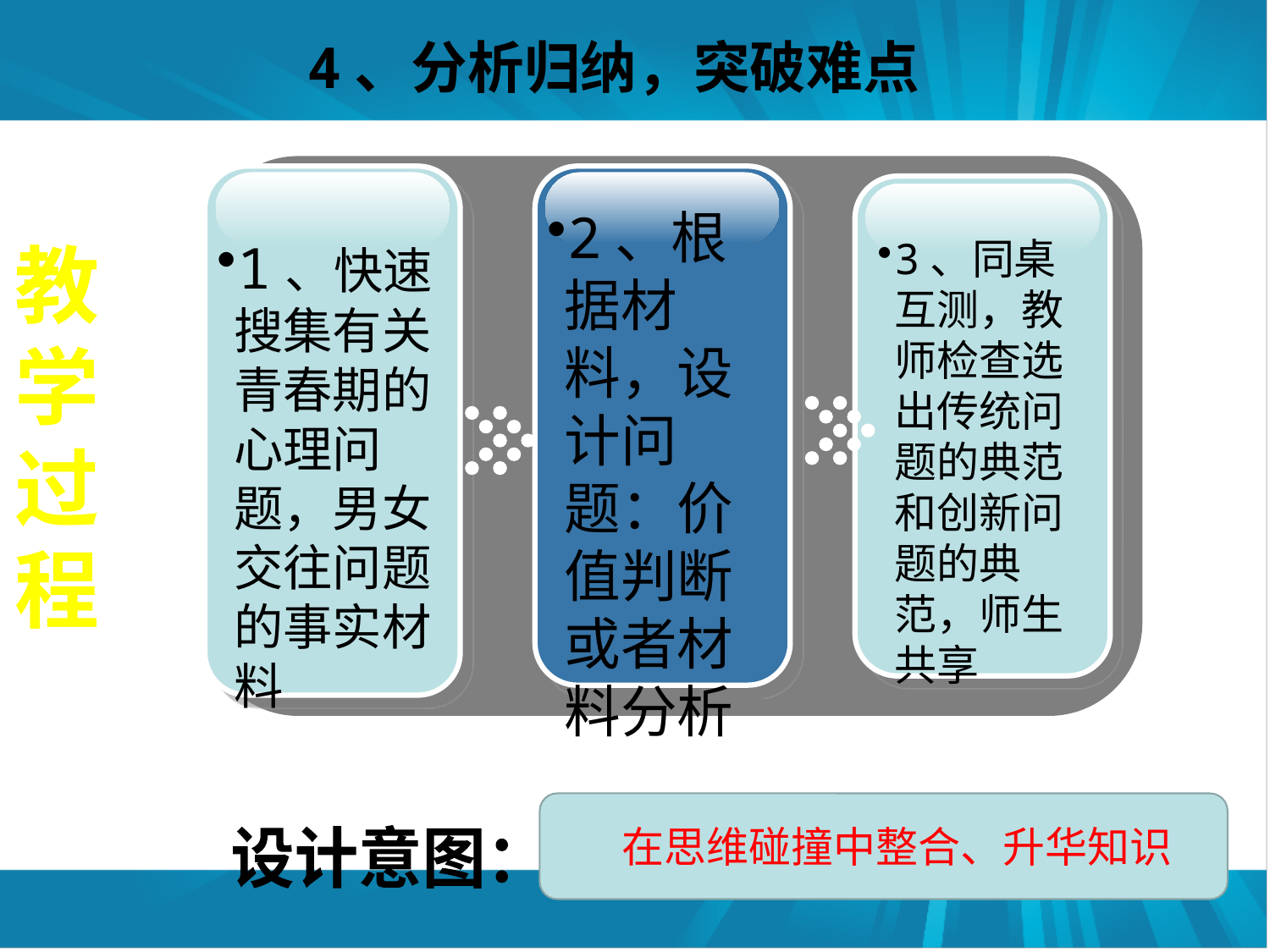

#
4、分析归纳，突破难点

2、根据材料，设计问题：价值判断或者材料分析
教学过程
1、快速搜集有关青春期的心理问题，男女交往问题的事实材料
3、同桌互测，教师检查选出传统问题的典范和创新问题的典范，师生共享

 在思维碰撞中整合、升华知识
设计意图：